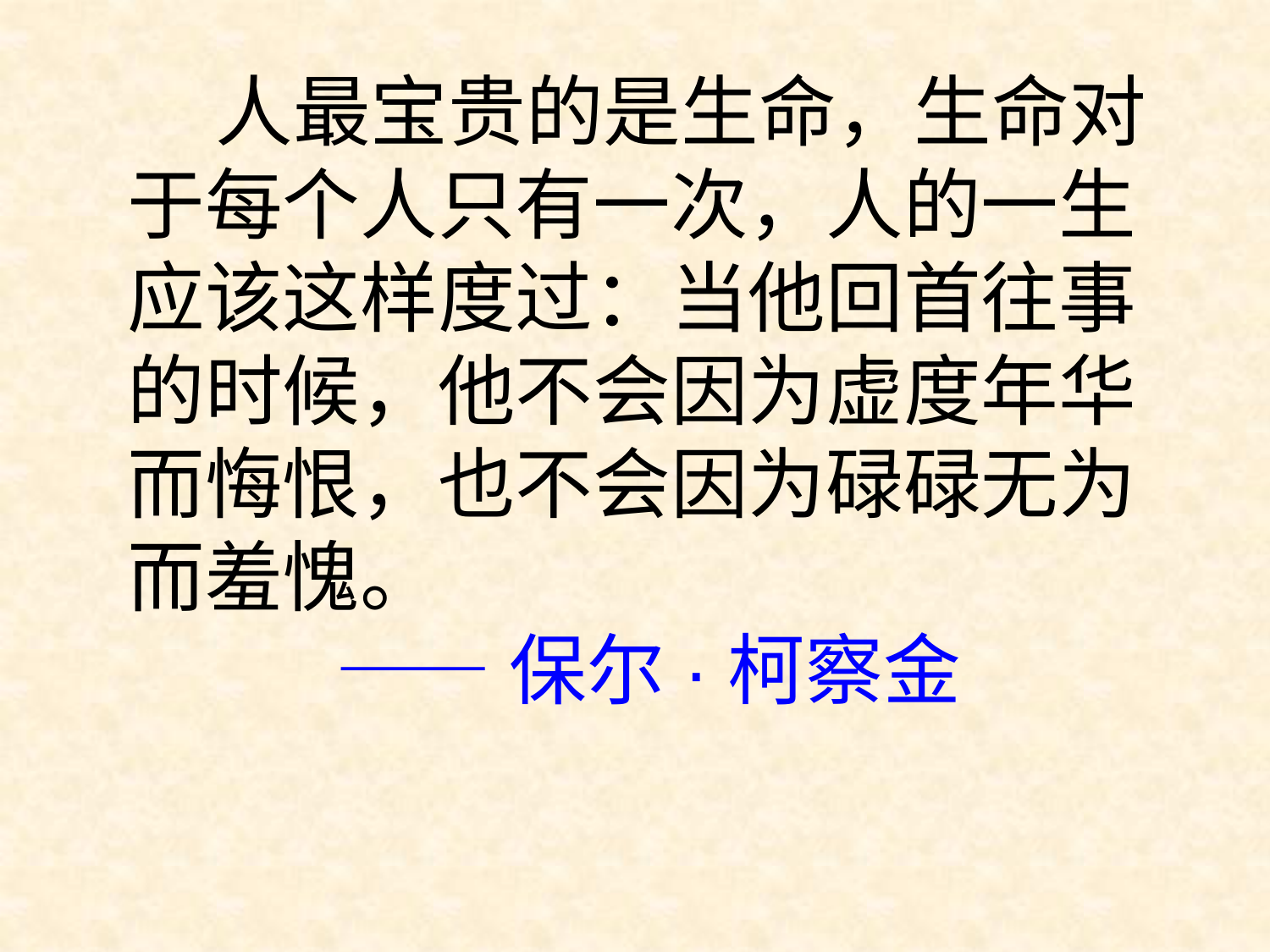

人最宝贵的是生命，生命对于每个人只有一次，人的一生应该这样度过：当他回首往事的时候，他不会因为虚度年华而悔恨，也不会因为碌碌无为而羞愧。
            ——保尔·柯察金